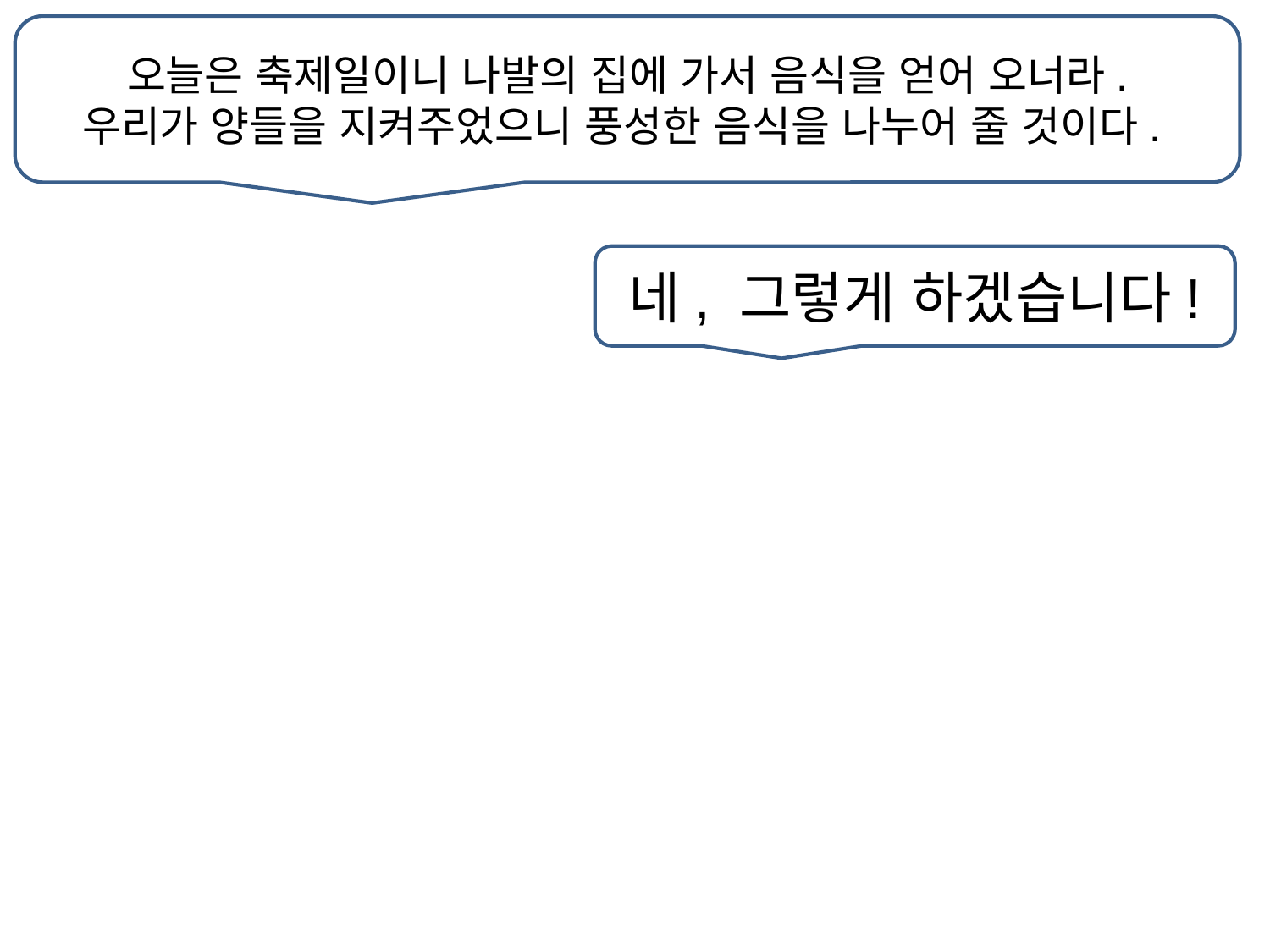

오늘은 축제일이니 나발의 집에 가서 음식을 얻어 오너라.
우리가 양들을 지켜주었으니 풍성한 음식을 나누어 줄 것이다.
네, 그렇게 하겠습니다!